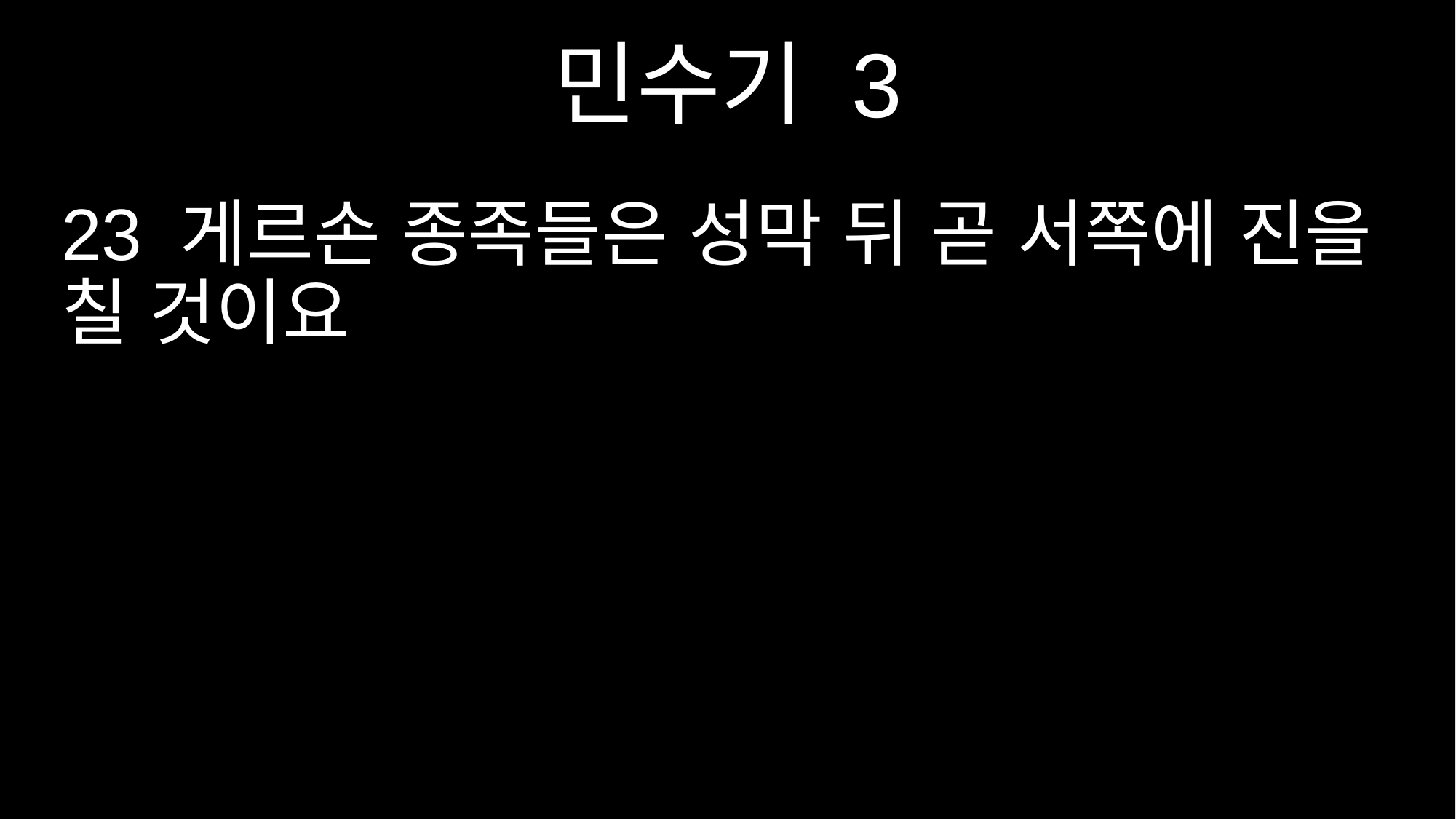

민수기 3
23 게르손 종족들은 성막 뒤 곧 서쪽에 진을 칠 것이요